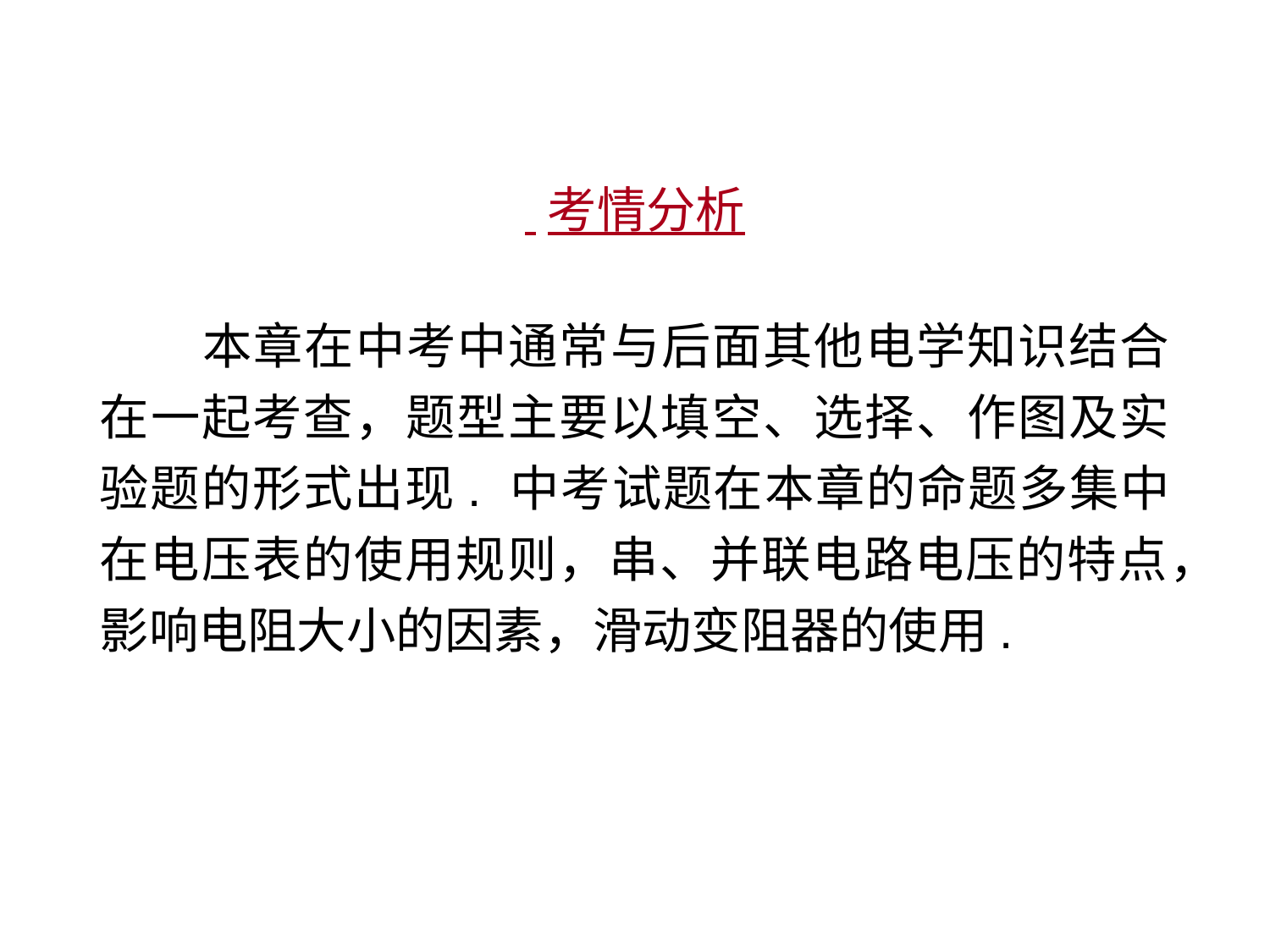

考情分析
本章在中考中通常与后面其他电学知识结合在一起考查，题型主要以填空、选择、作图及实验题的形式出现. 中考试题在本章的命题多集中在电压表的使用规则，串、并联电路电压的特点，影响电阻大小的因素，滑动变阻器的使用.